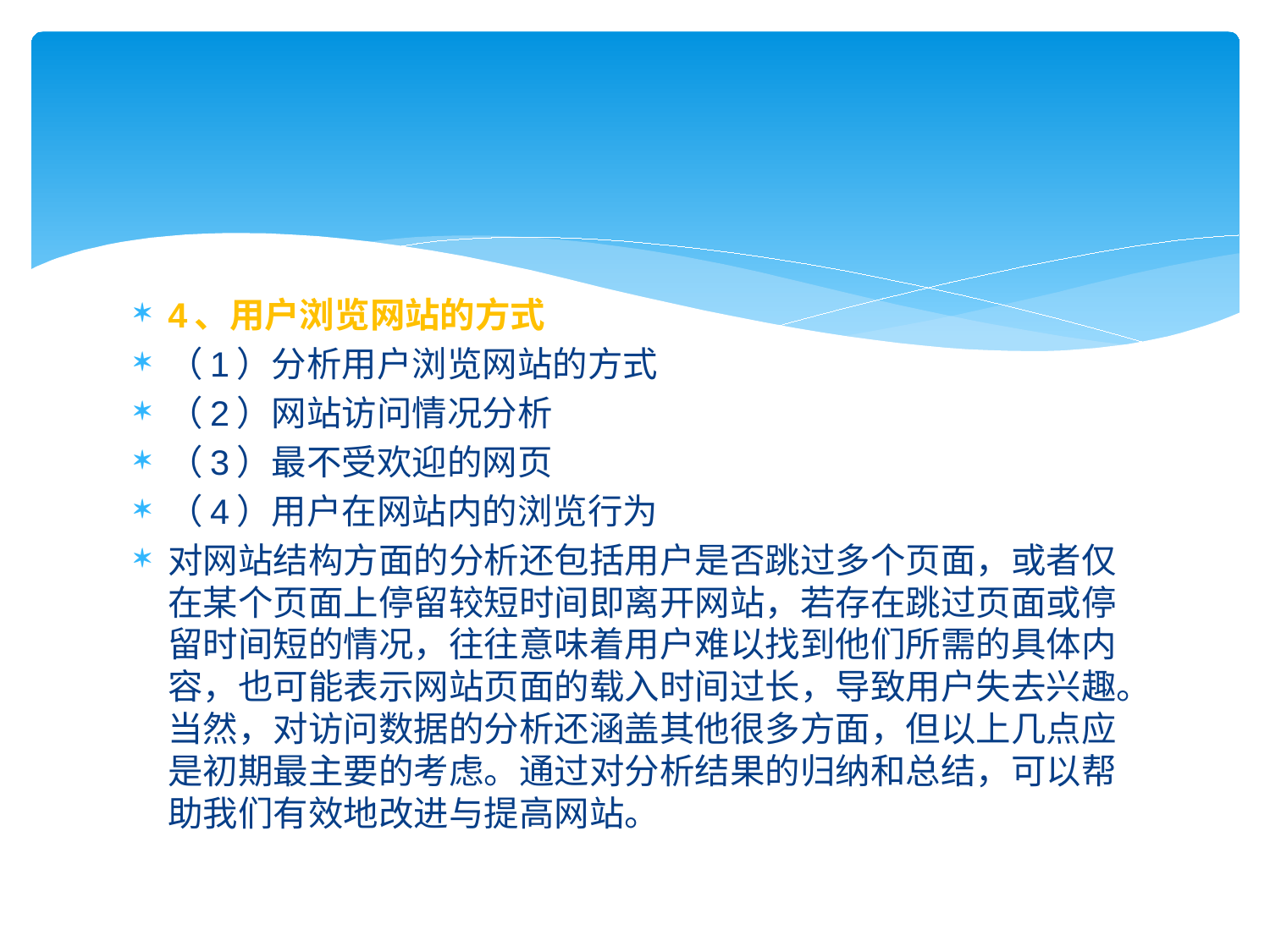

4、用户浏览网站的方式
（1）分析用户浏览网站的方式
（2）网站访问情况分析
（3）最不受欢迎的网页
（4）用户在网站内的浏览行为
对网站结构方面的分析还包括用户是否跳过多个页面，或者仅在某个页面上停留较短时间即离开网站，若存在跳过页面或停留时间短的情况，往往意味着用户难以找到他们所需的具体内容，也可能表示网站页面的载入时间过长，导致用户失去兴趣。当然，对访问数据的分析还涵盖其他很多方面，但以上几点应是初期最主要的考虑。通过对分析结果的归纳和总结，可以帮助我们有效地改进与提高网站。